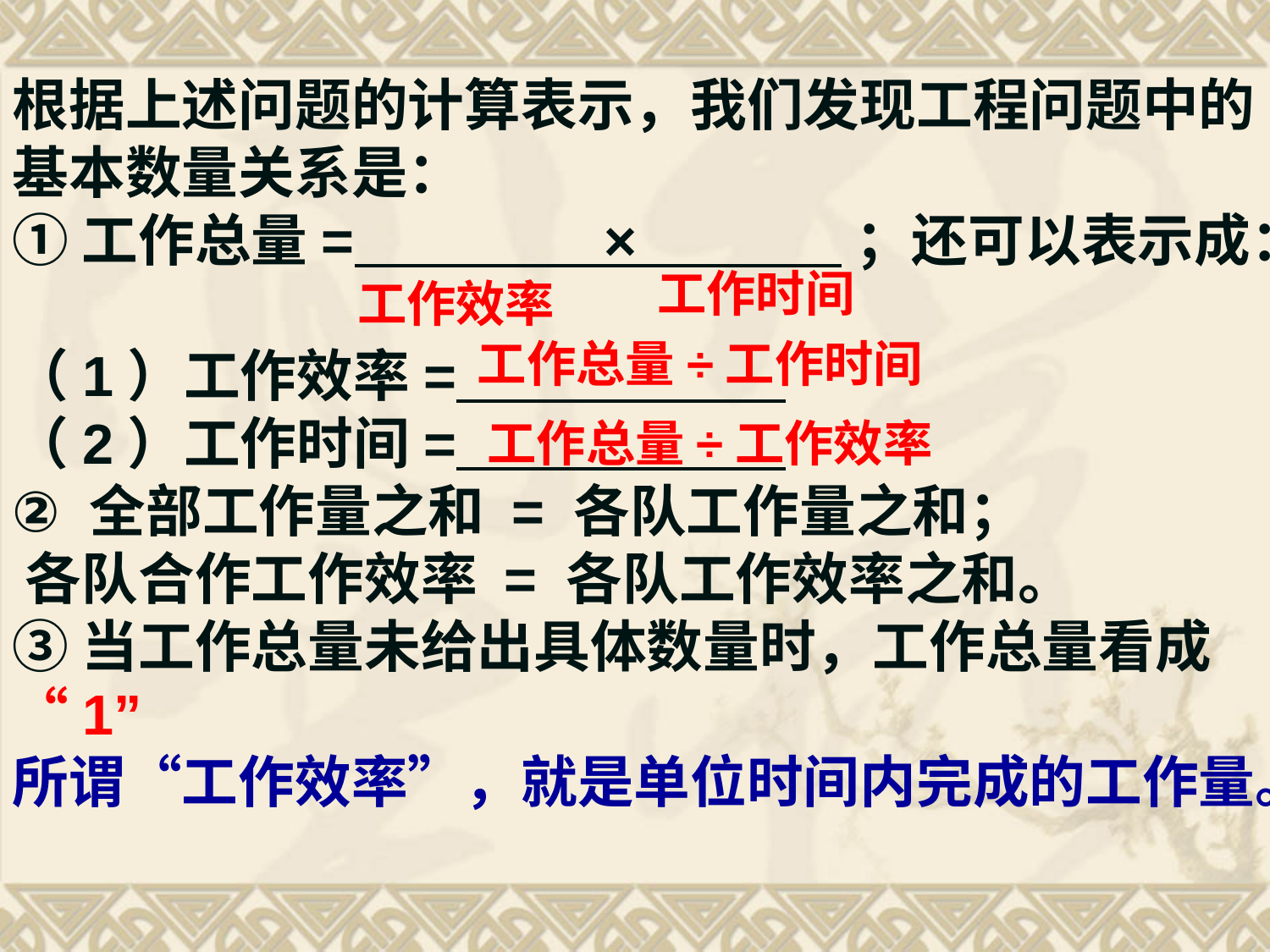

# 根据上述问题的计算表示，我们发现工程问题中的基本数量关系是： ① 工作总量=                ×             ；还可以表示成： （1）工作效率= （2）工作时间= ② 全部工作量之和 = 各队工作量之和； 各队合作工作效率 = 各队工作效率之和。 ③ 当工作总量未给出具体数量时，工作总量看成“1” 所谓“工作效率”，就是单位时间内完成的工作量。
工作时间
工作效率
工作总量÷工作时间
工作总量÷工作效率